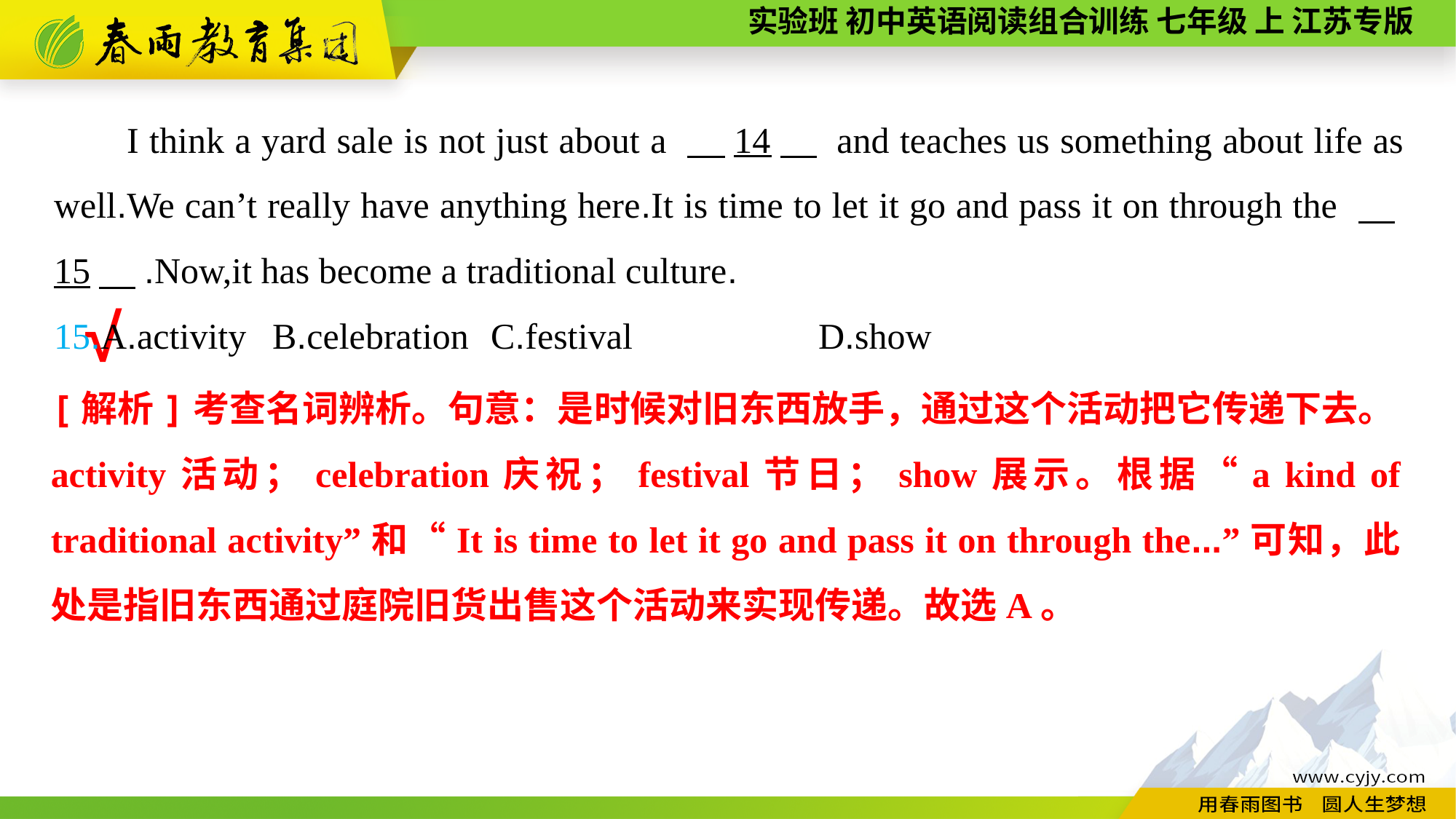

I think a yard sale is not just about a 　14　 and teaches us something about life as well.We can’t really have anything here.It is time to let it go and pass it on through the 　15　.Now,it has become a traditional culture.
15.A.activity	B.celebration	C.festival		D.show
√
[解析]考查名词辨析。句意：是时候对旧东西放手，通过这个活动把它传递下去。activity活动；celebration庆祝；festival节日；show展示。根据“a kind of traditional activity”和“It is time to let it go and pass it on through the...”可知，此处是指旧东西通过庭院旧货出售这个活动来实现传递。故选A。